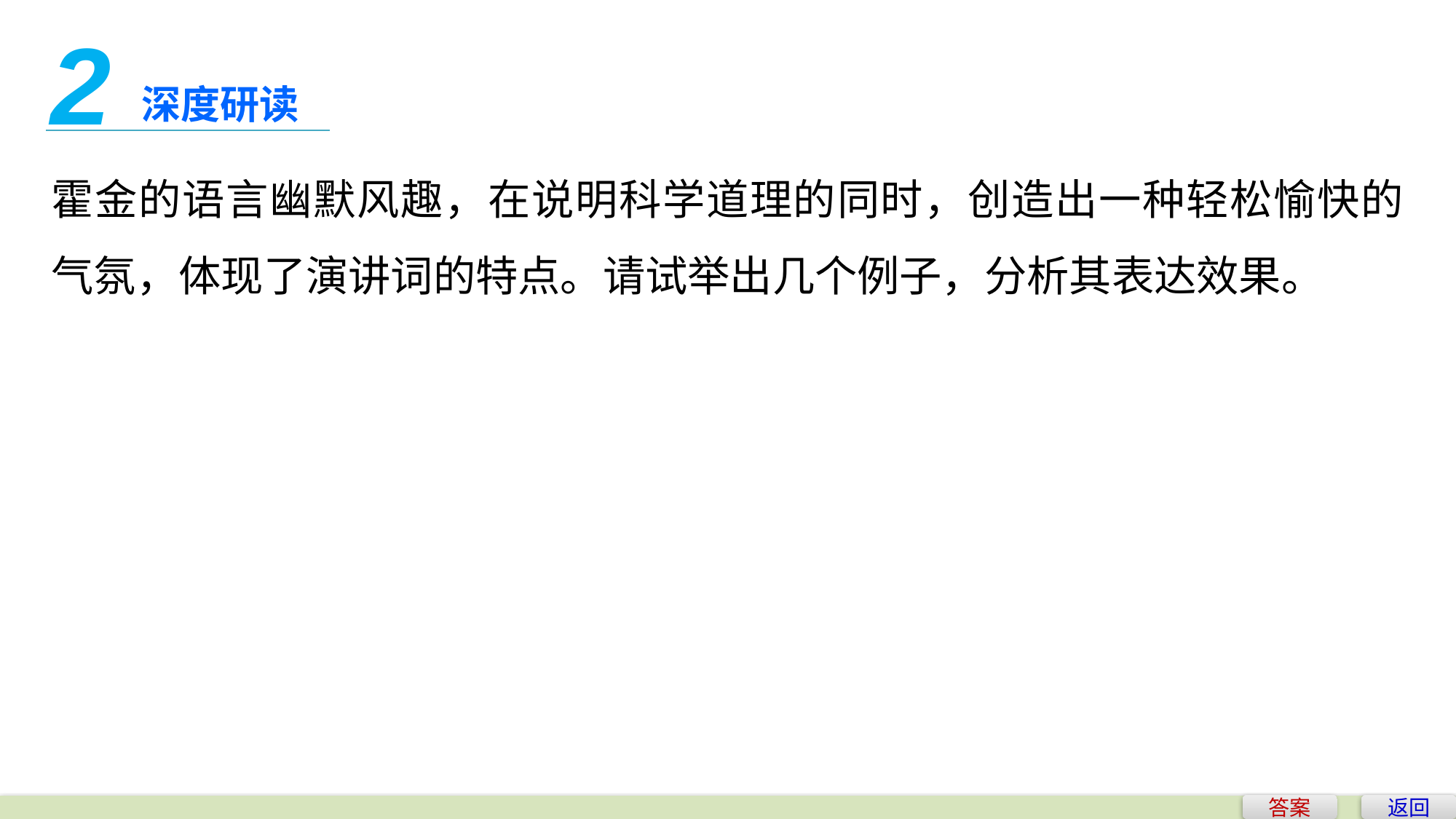

2
深度研读
霍金的语言幽默风趣，在说明科学道理的同时，创造出一种轻松愉快的气氛，体现了演讲词的特点。请试举出几个例子，分析其表达效果。
答案
返回